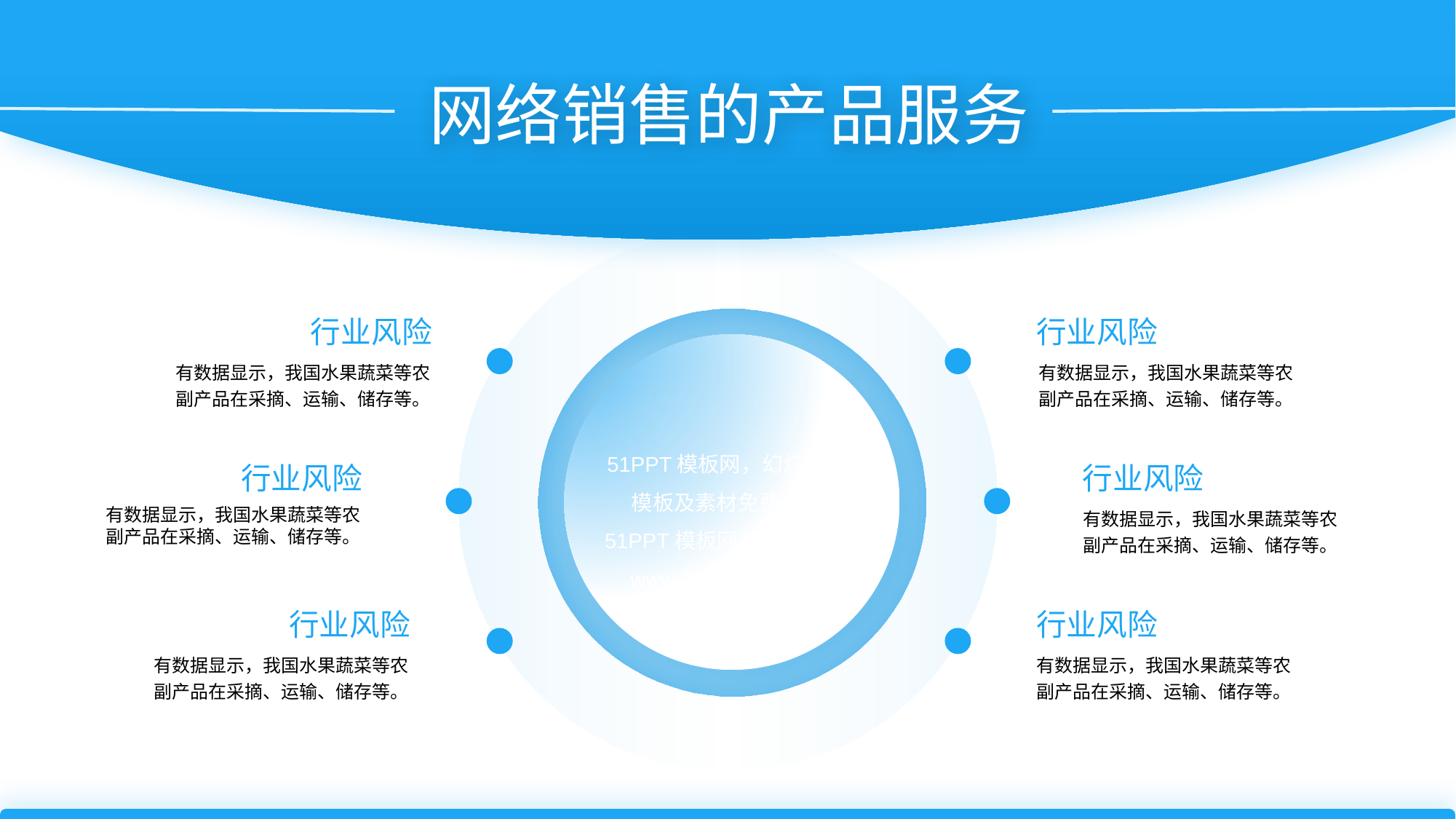

网络销售的产品服务

行业风险
有数据显示，我国水果蔬菜等农副产品在采摘、运输、储存等。
行业风险
有数据显示，我国水果蔬菜等农副产品在采摘、运输、储存等。

51PPT模板网，幻灯片演示模板及素材免费下载！
51PPT模板网 官网唯一网址：www.51pptmoban.com
行业风险
有数据显示，我国水果蔬菜等农副产品在采摘、运输、储存等。
行业风险
有数据显示，我国水果蔬菜等农副产品在采摘、运输、储存等。

行业风险
有数据显示，我国水果蔬菜等农副产品在采摘、运输、储存等。
行业风险
有数据显示，我国水果蔬菜等农副产品在采摘、运输、储存等。